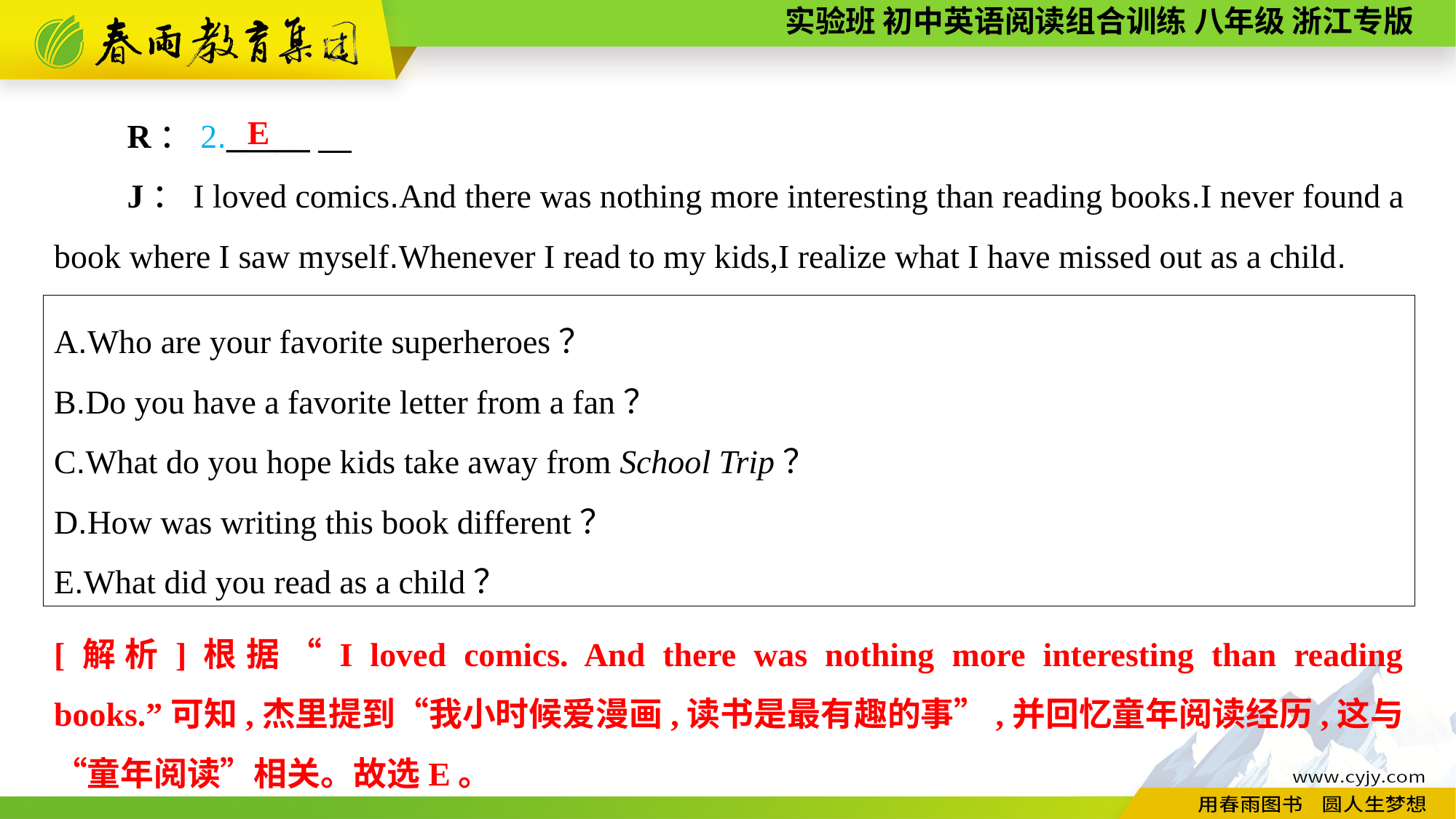

R：2._____
J：I loved comics.And there was nothing more interesting than reading books.I never found a book where I saw myself.Whenever I read to my kids,I realize what I have missed out as a child.
E
A.Who are your favorite superheroes？
B.Do you have a favorite letter from a fan？
C.What do you hope kids take away from School Trip？
D.How was writing this book different？
E.What did you read as a child？
[解析]根据“I loved comics. And there was nothing more interesting than reading books.”可知,杰里提到“我小时候爱漫画,读书是最有趣的事”,并回忆童年阅读经历,这与“童年阅读”相关。故选E。